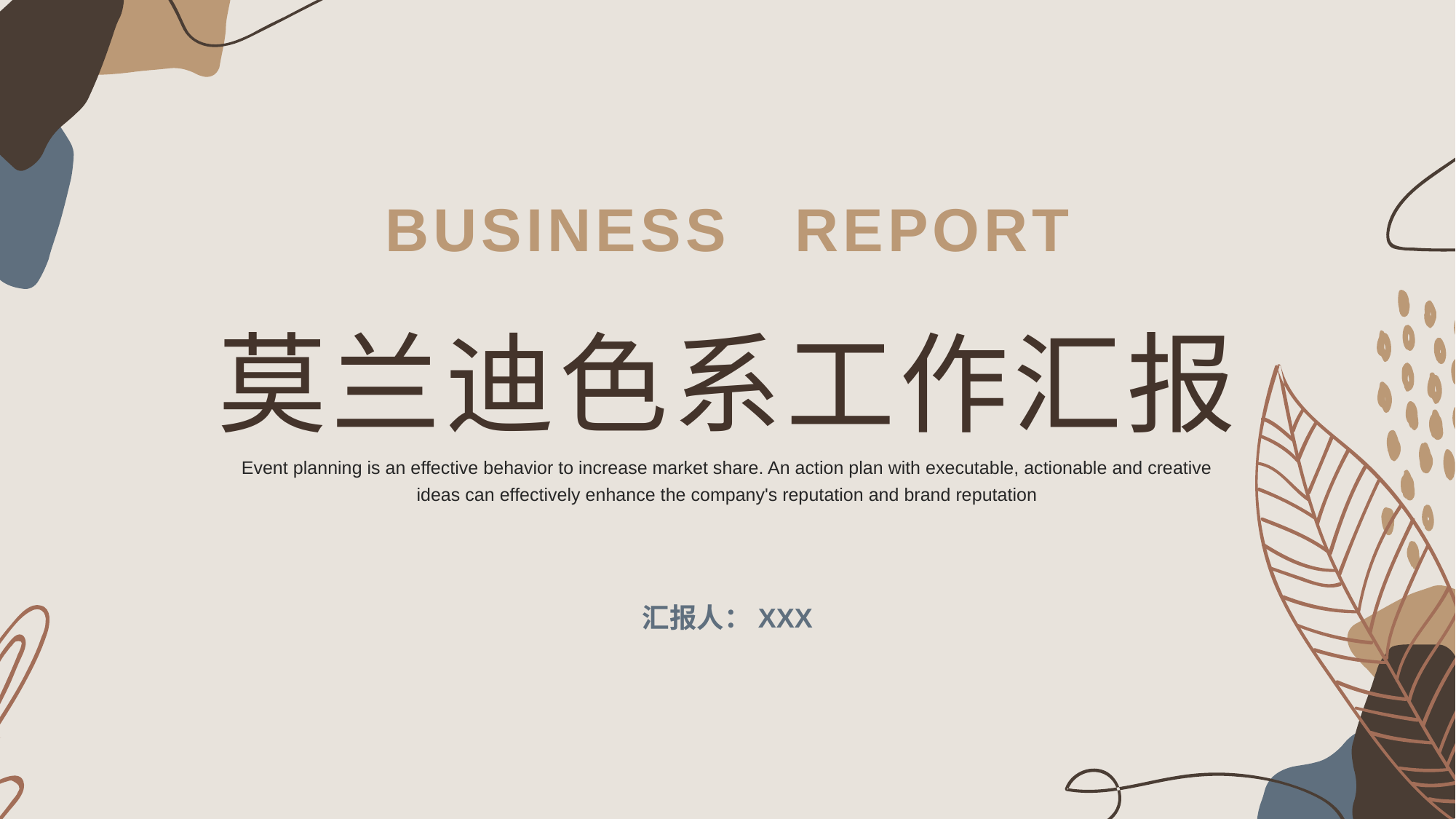

BUSINESS   REPORT

莫兰迪色系工作汇报

Event planning is an effective behavior to increase market share. An action plan with executable, actionable and creative ideas can effectively enhance the company's reputation and brand reputation

汇报人：XXX